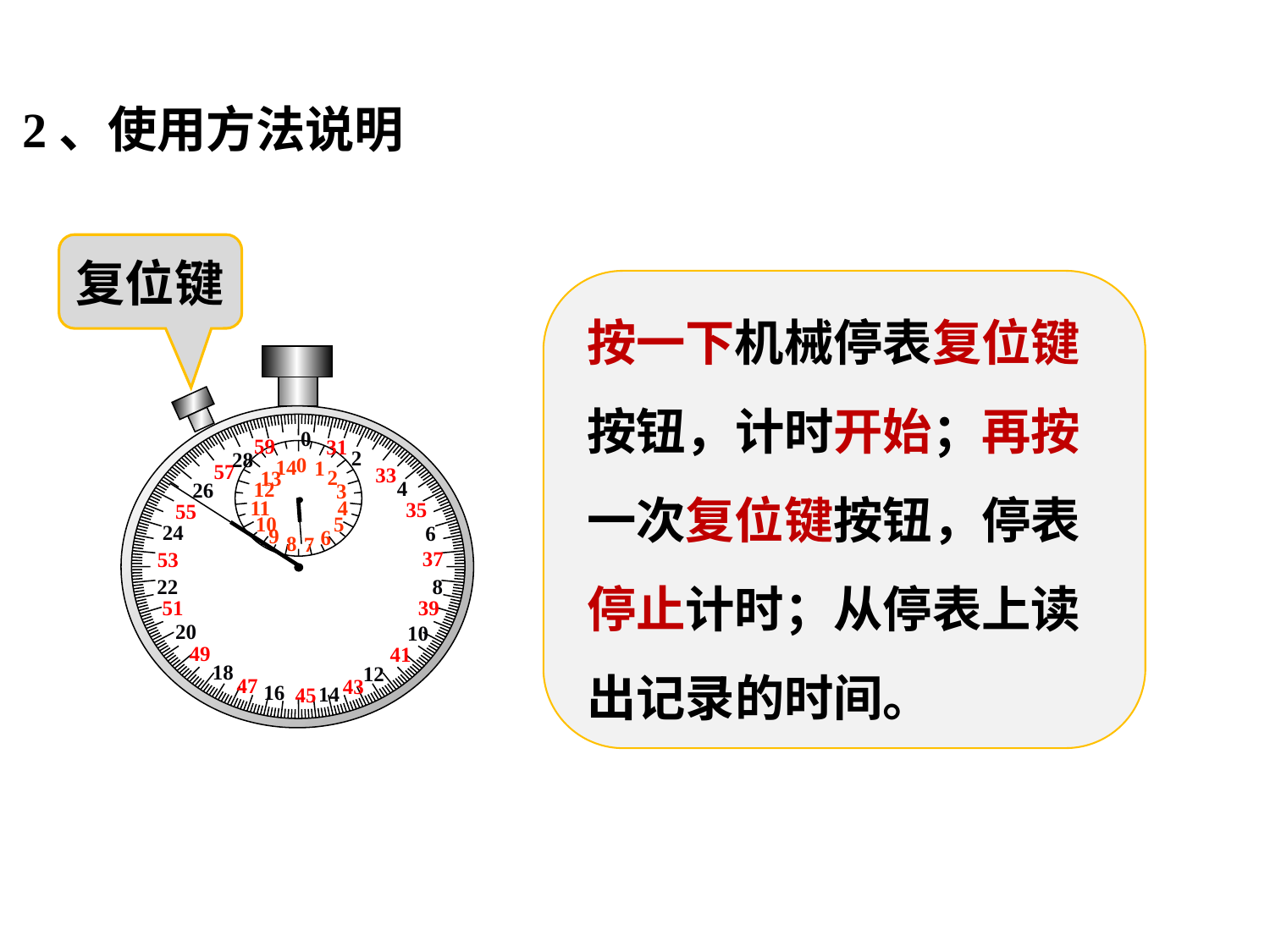

2、使用方法说明
复位键

按一下机械停表复位键按钮，计时开始；再按一次复位键按钮，停表停止计时；从停表上读出记录的时间。

0
59
31

2
28
0
14
1
57
33
2
13
4
12
26
3
4
11
35
55

10
5
24
6

9

6
8
7
37
53

22
8
51
39
20
10
49
41
18
12
47
43
16
14
45